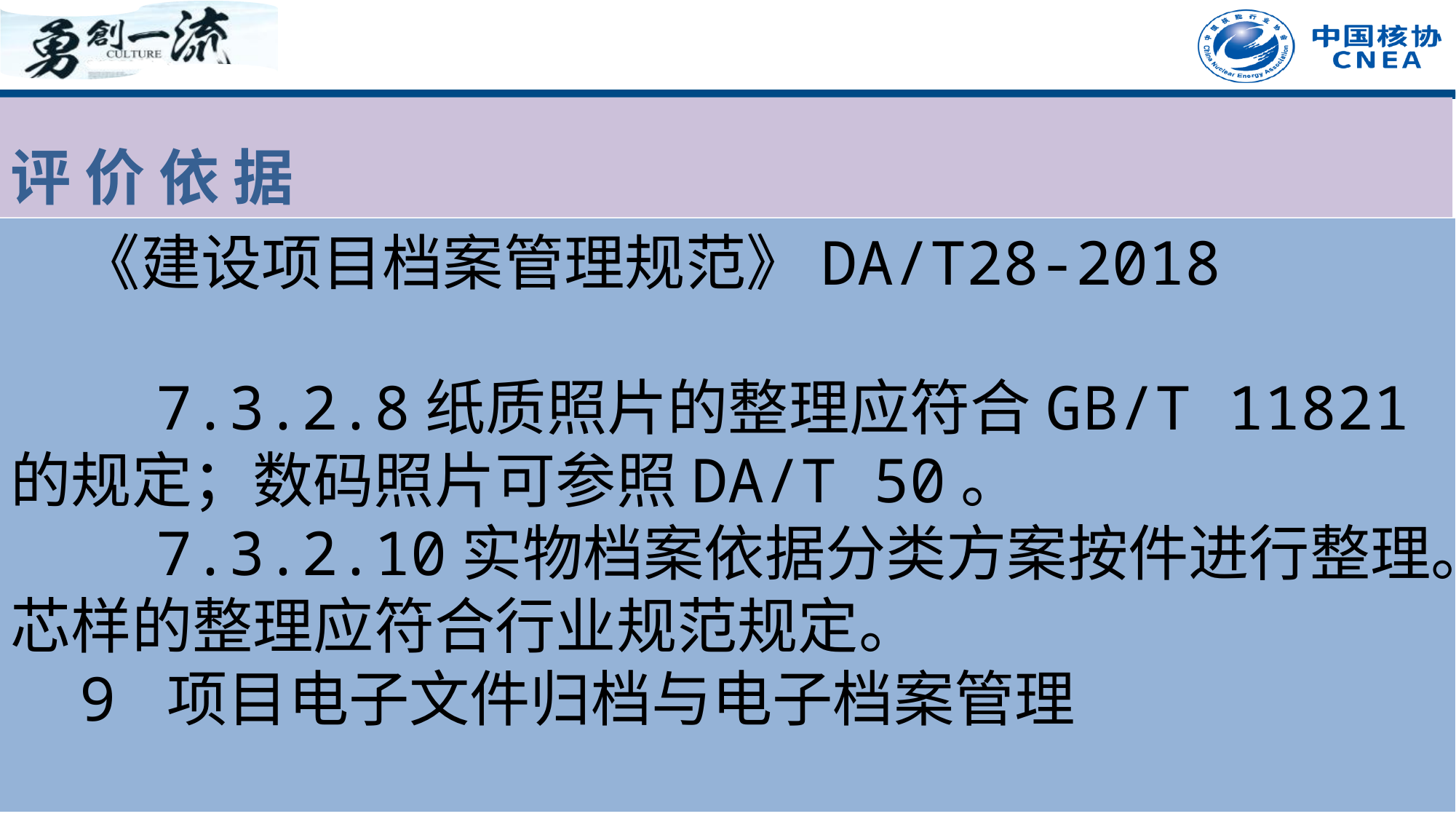

评 价 依 据
    《建设项目档案管理规范》DA/T28-2018

    7.3.2.8纸质照片的整理应符合GB/T 11821的规定；数码照片可参照DA/T 50。
    7.3.2.10实物档案依据分类方案按件进行整理。芯样的整理应符合行业规范规定。
    9 项目电子文件归档与电子档案管理